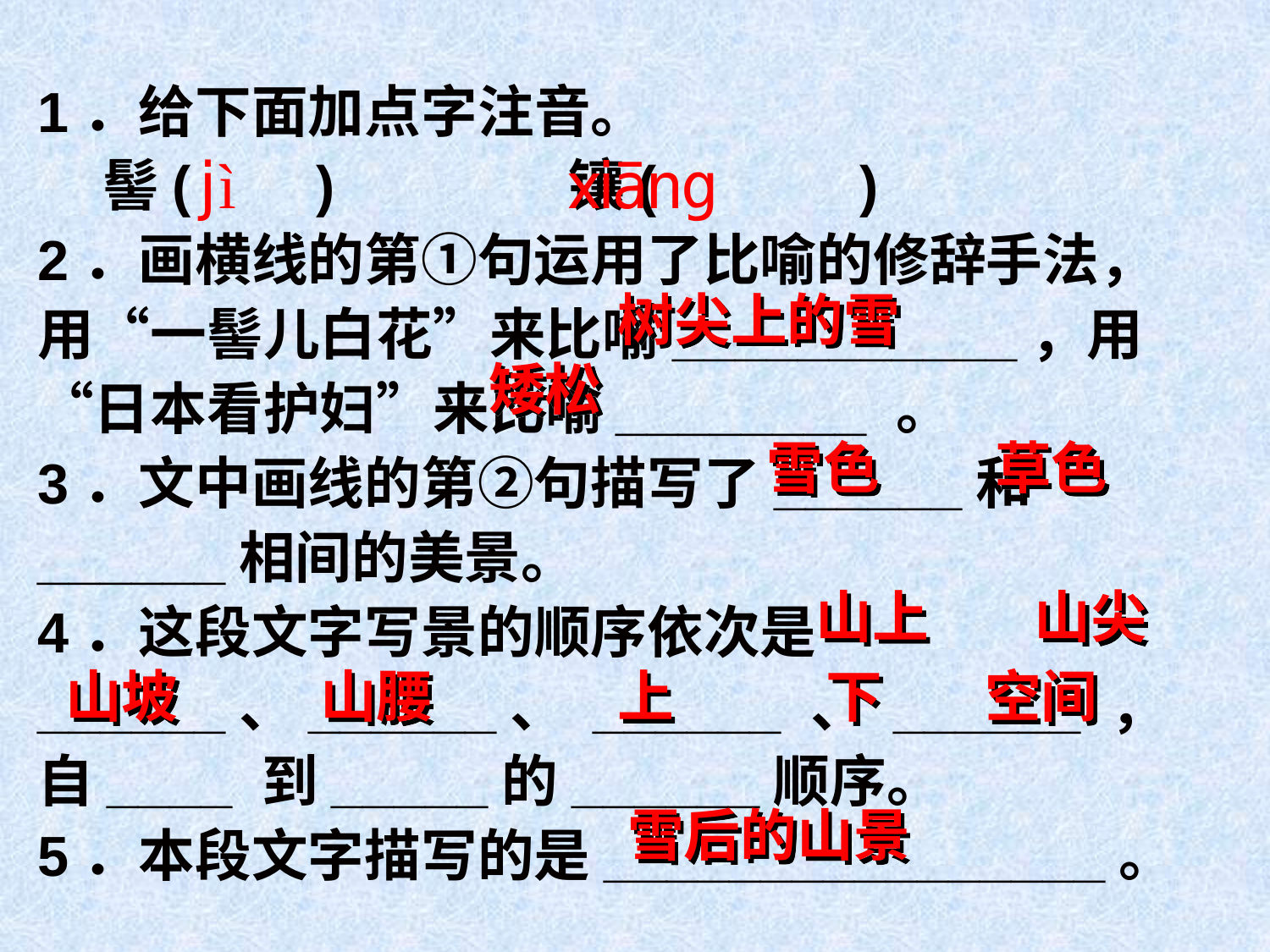

1．给下面加点字注音。
    髻(        )              镶(             )
2．画横线的第①句运用了比喻的修辞手法，用“一髻儿白花”来比喻___________，用“日本看护妇”来比喻________ 。
3．文中画线的第②句描写了______和______相间的美景。
4．这段文字写景的顺序依次是______、______、 ______ 、 ______ ，自____ 到_____的______顺序。
5．本段文字描写的是________________。

jì
xiāng

树尖上的雪

矮松
雪色
草色
山上
山尖
山坡
山腰
上
下
空间
雪后的山景